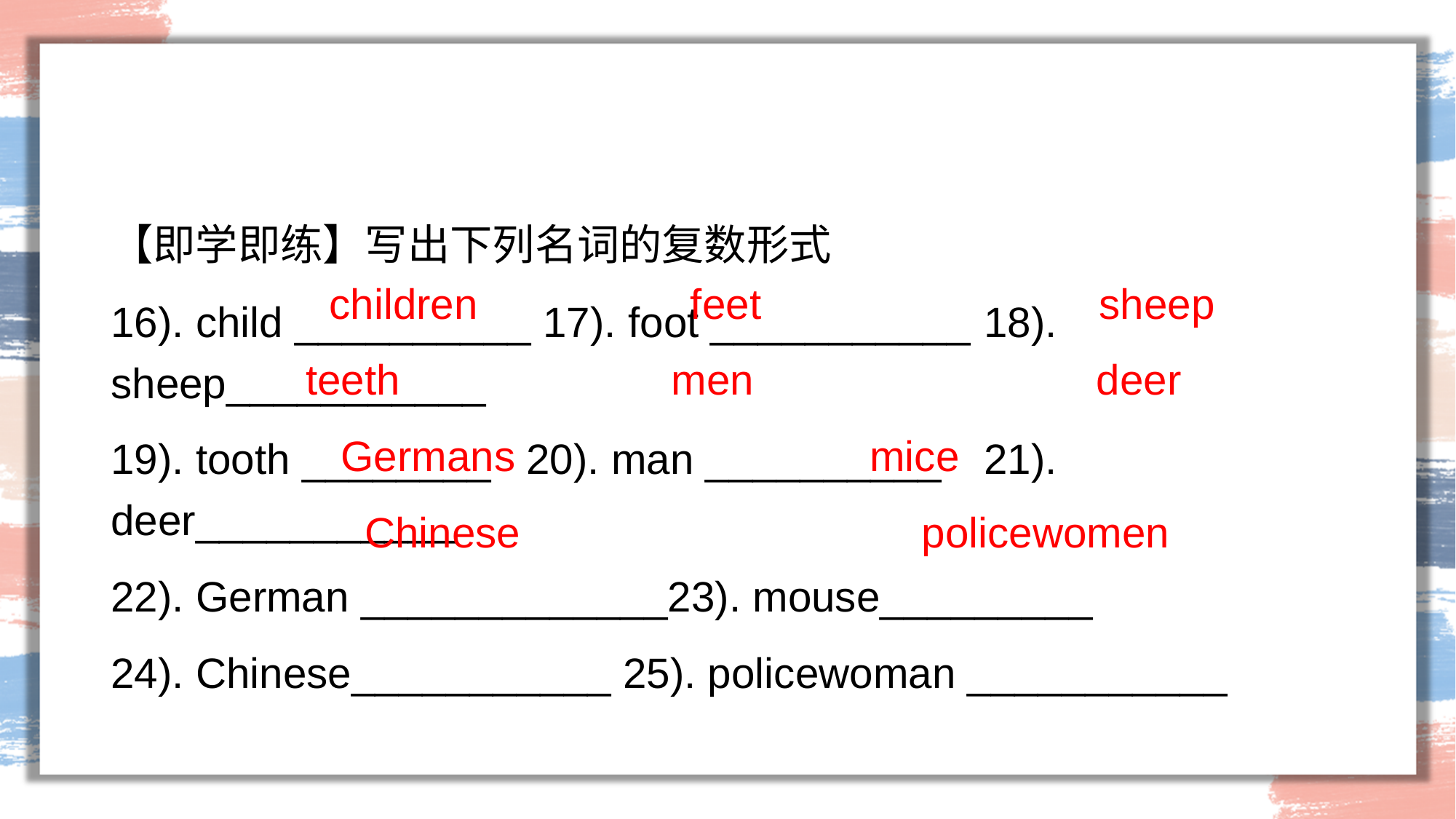

#

  children                  feet   	                     sheep
teeth                       men                             deer
   Germans                              mice
     Chinese                                  policewomen
【即学即练】写出下列名词的复数形式
16). child __________ 17). foot ___________ 	18). sheep___________
19). tooth ________   20). man __________ 	21). deer___________
22). German _____________23). mouse_________
24). Chinese___________ 25). policewoman ___________